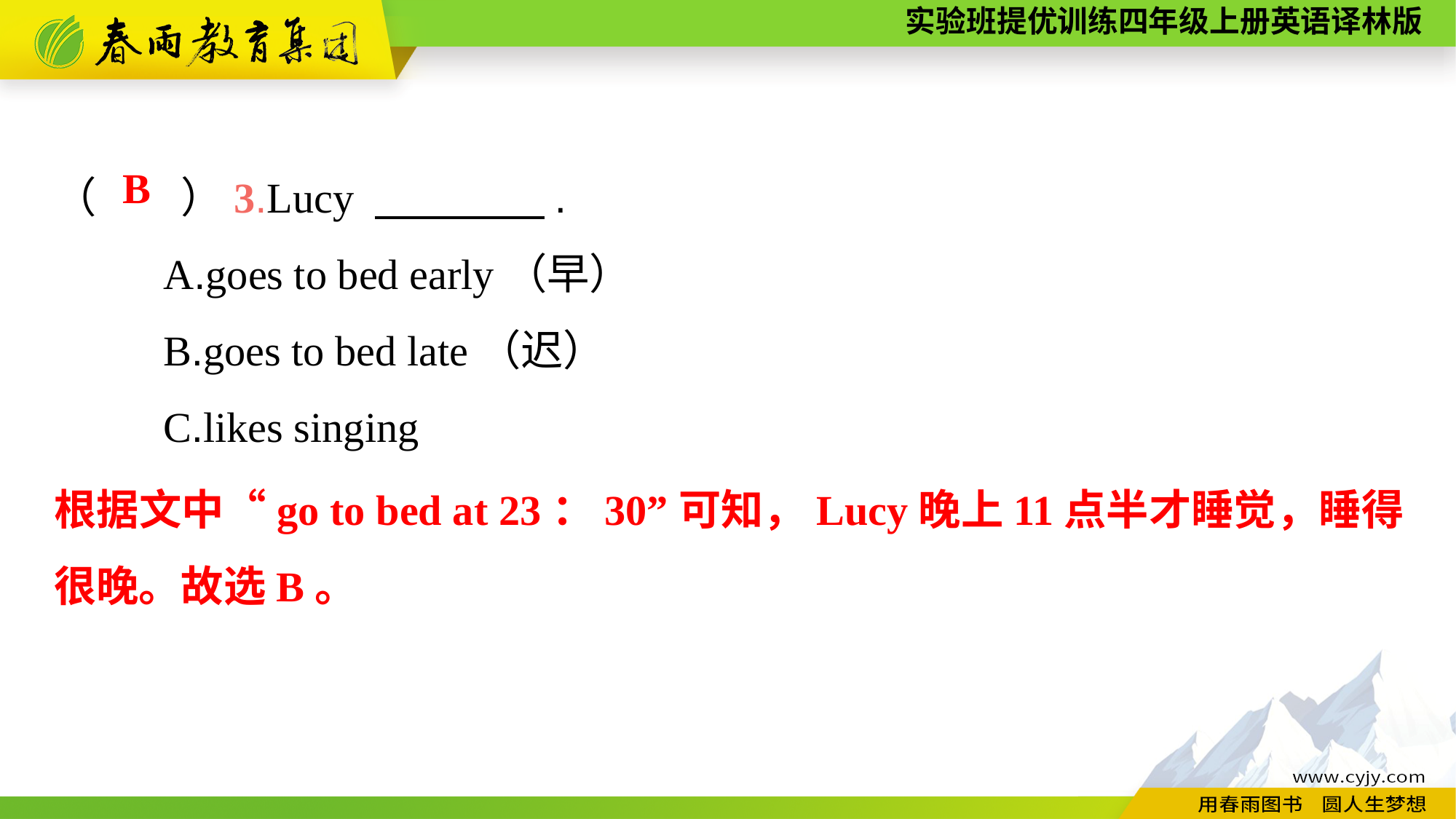

（　　）3.Lucy 　　　　.
	A.goes to bed early（早）
	B.goes to bed late（迟）
	C.likes singing
B
根据文中“go to bed at 23：30”可知，Lucy晚上11点半才睡觉，睡得很晚。故选B。